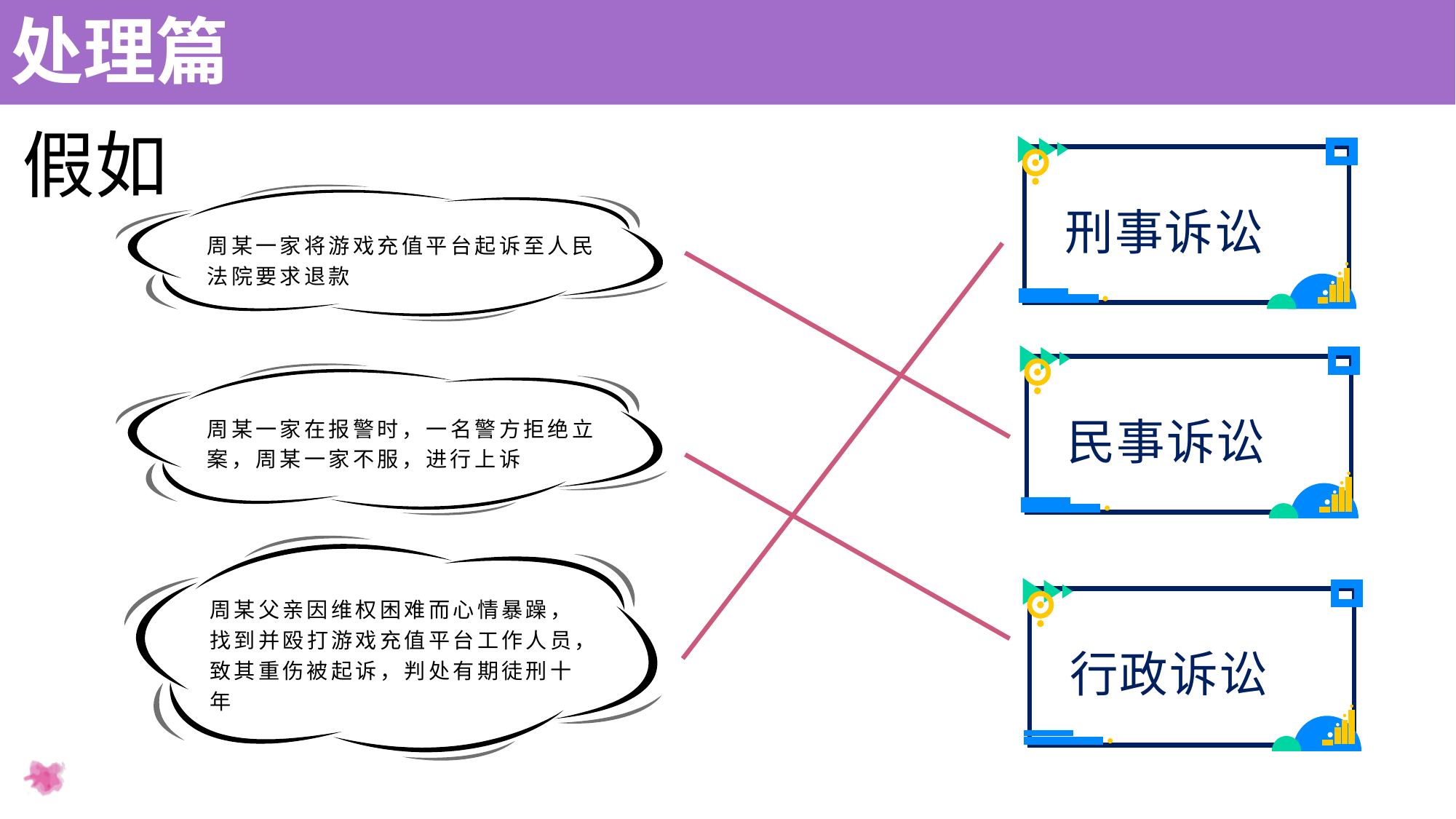

处理篇

假如

刑事诉讼

周某一家将游戏充值平台起诉至人民法院要求退款

民事诉讼

周某一家在报警时，一名警方拒绝立案，周某一家不服，进行上诉

周某父亲因维权困难而心情暴躁，找到并殴打游戏充值平台工作人员，致其重伤被起诉，判处有期徒刑十年

行政诉讼